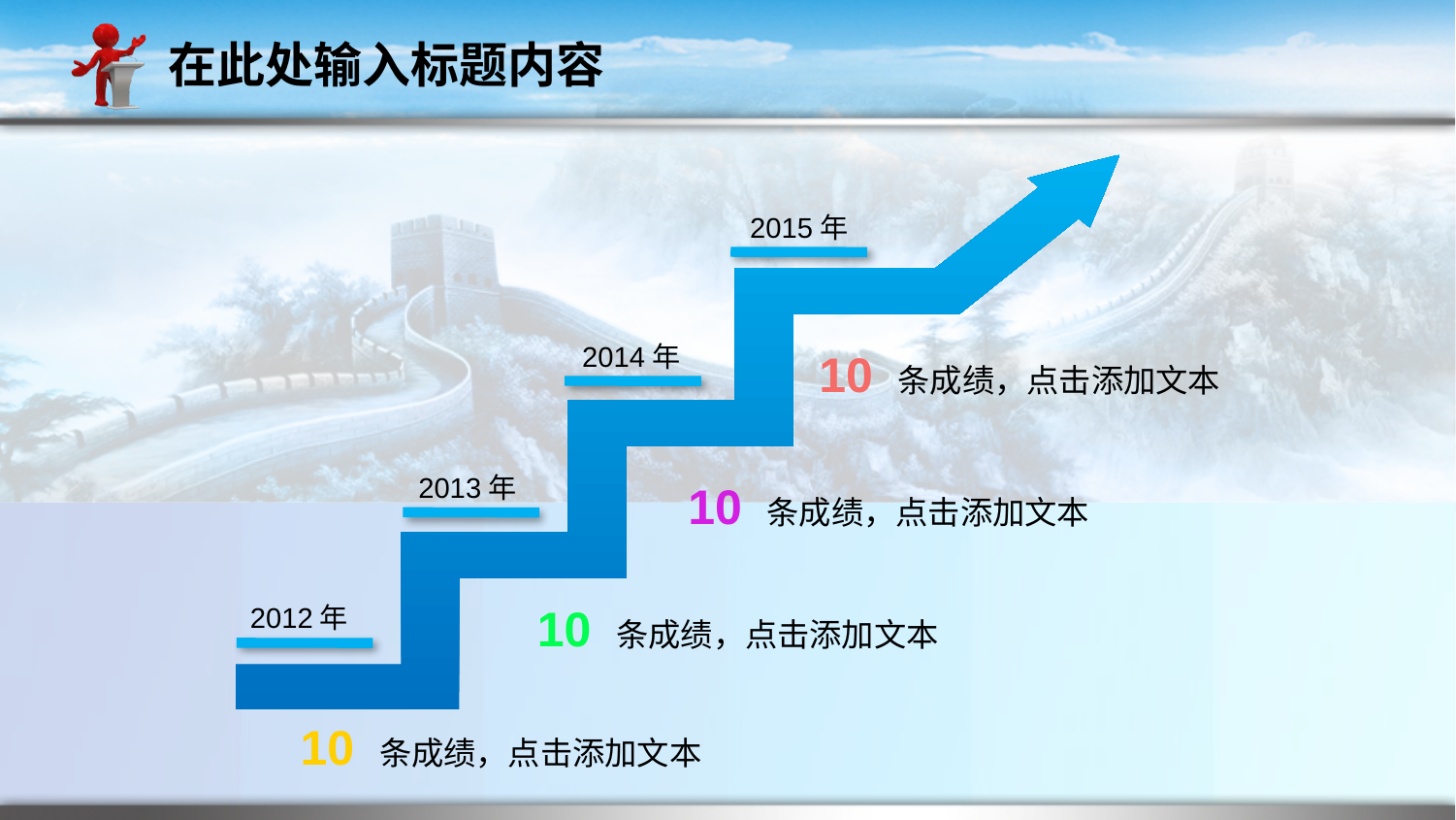

在此处输入标题内容

2015年
2014年
10 条成绩，点击添加文本
2013年
10 条成绩，点击添加文本
10 条成绩，点击添加文本
2012年
10 条成绩，点击添加文本